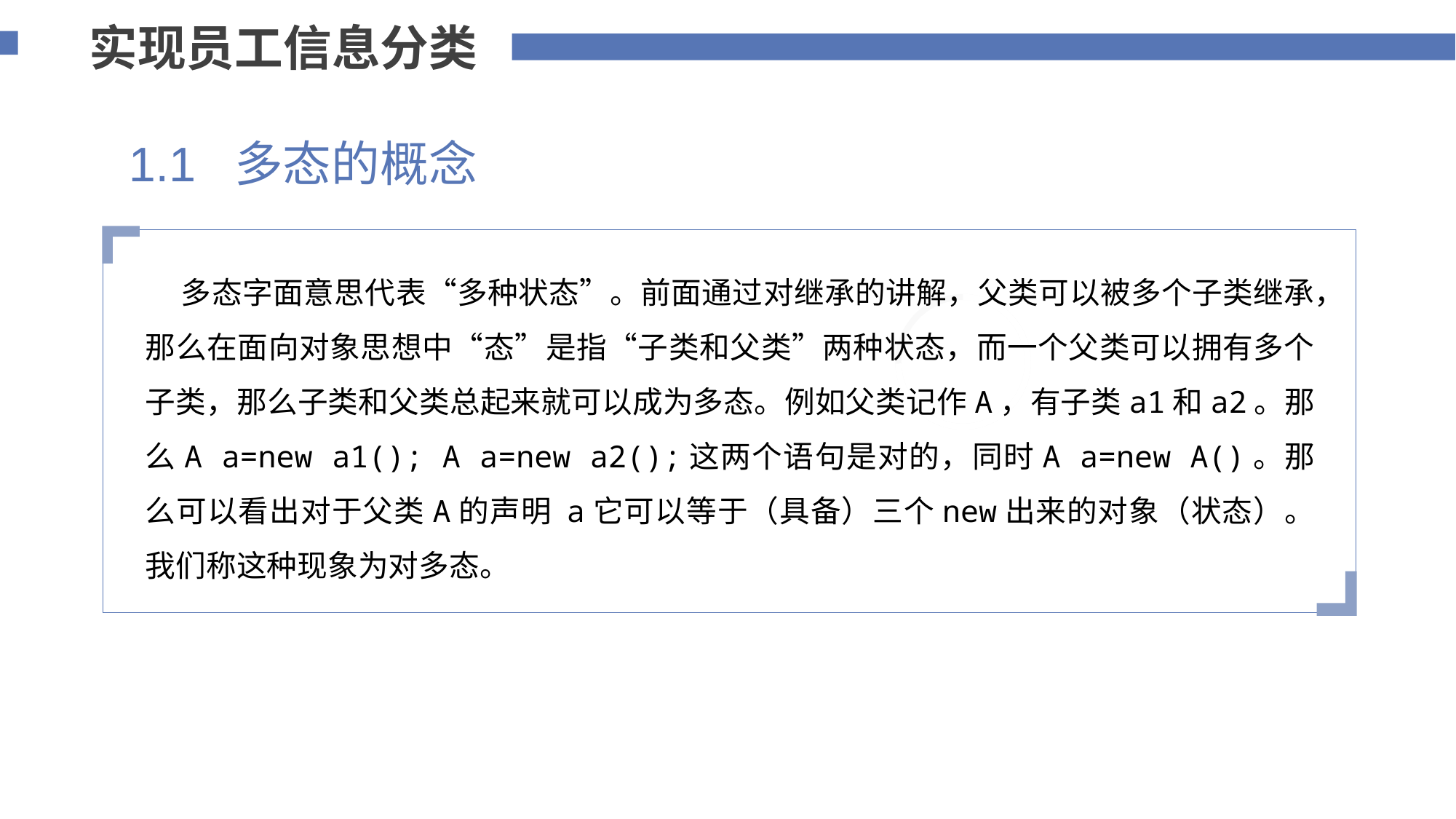

实现员工信息分类

1.1  多态的概念

    多态字面意思代表“多种状态”。前面通过对继承的讲解，父类可以被多个子类继承，那么在面向对象思想中“态”是指“子类和父类”两种状态，而一个父类可以拥有多个子类，那么子类和父类总起来就可以成为多态。例如父类记作A，有子类a1和a2。那么A a=new a1(); A a=new a2();这两个语句是对的，同时A a=new A()。那么可以看出对于父类A的声明 a它可以等于（具备）三个new出来的对象（状态）。我们称这种现象为对多态。
添加标题内容
您的内容打在这里，或者通过复制您的文本后，在此框中选择粘贴，并选择只保留文字。

75%